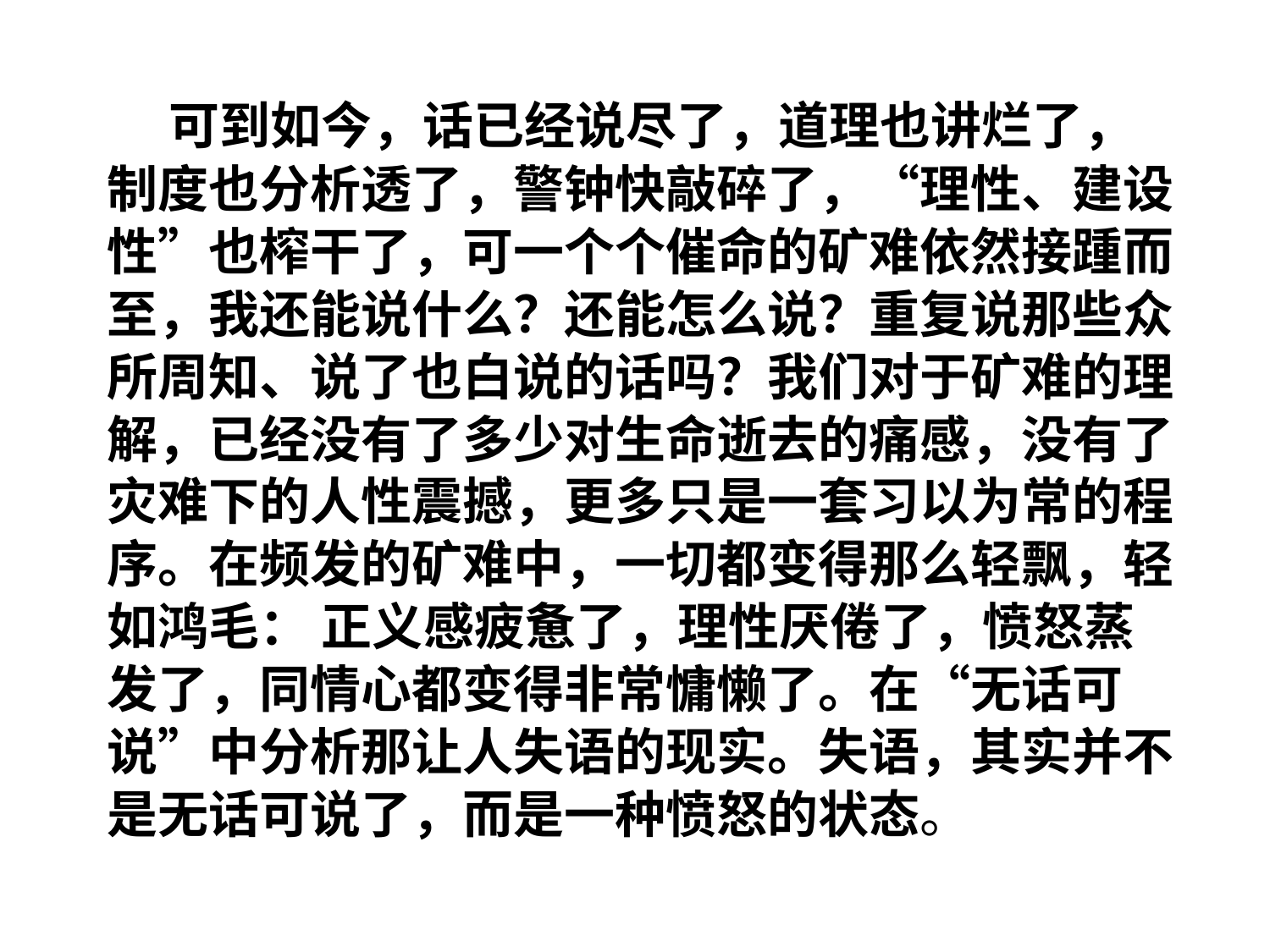

可到如今，话已经说尽了，道理也讲烂了，制度也分析透了，警钟快敲碎了，“理性、建设性”也榨干了，可一个个催命的矿难依然接踵而至，我还能说什么？还能怎么说？重复说那些众所周知、说了也白说的话吗？我们对于矿难的理解，已经没有了多少对生命逝去的痛感，没有了灾难下的人性震撼，更多只是一套习以为常的程序。在频发的矿难中，一切都变得那么轻飘，轻如鸿毛： 正义感疲惫了，理性厌倦了，愤怒蒸发了，同情心都变得非常慵懒了。在“无话可说”中分析那让人失语的现实。失语，其实并不是无话可说了，而是一种愤怒的状态。